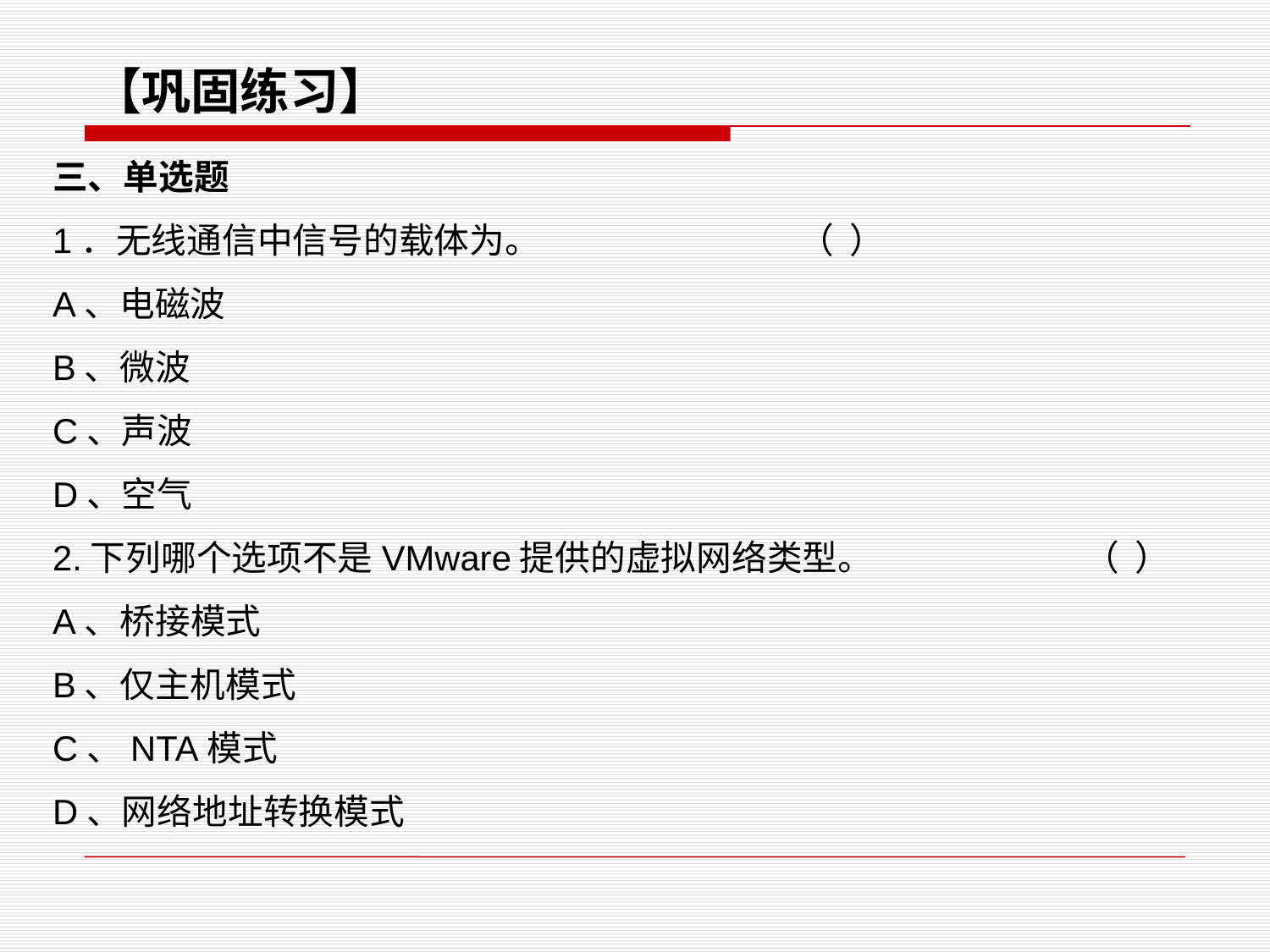

【巩固练习】
三、单选题
1．无线通信中信号的载体为。                                 （  ）
A、电磁波
B、微波
C、声波
D、空气
2.下列哪个选项不是VMware提供的虚拟网络类型。		  （  ）
A、桥接模式
B、仅主机模式
C、NTA模式
D、网络地址转换模式
92